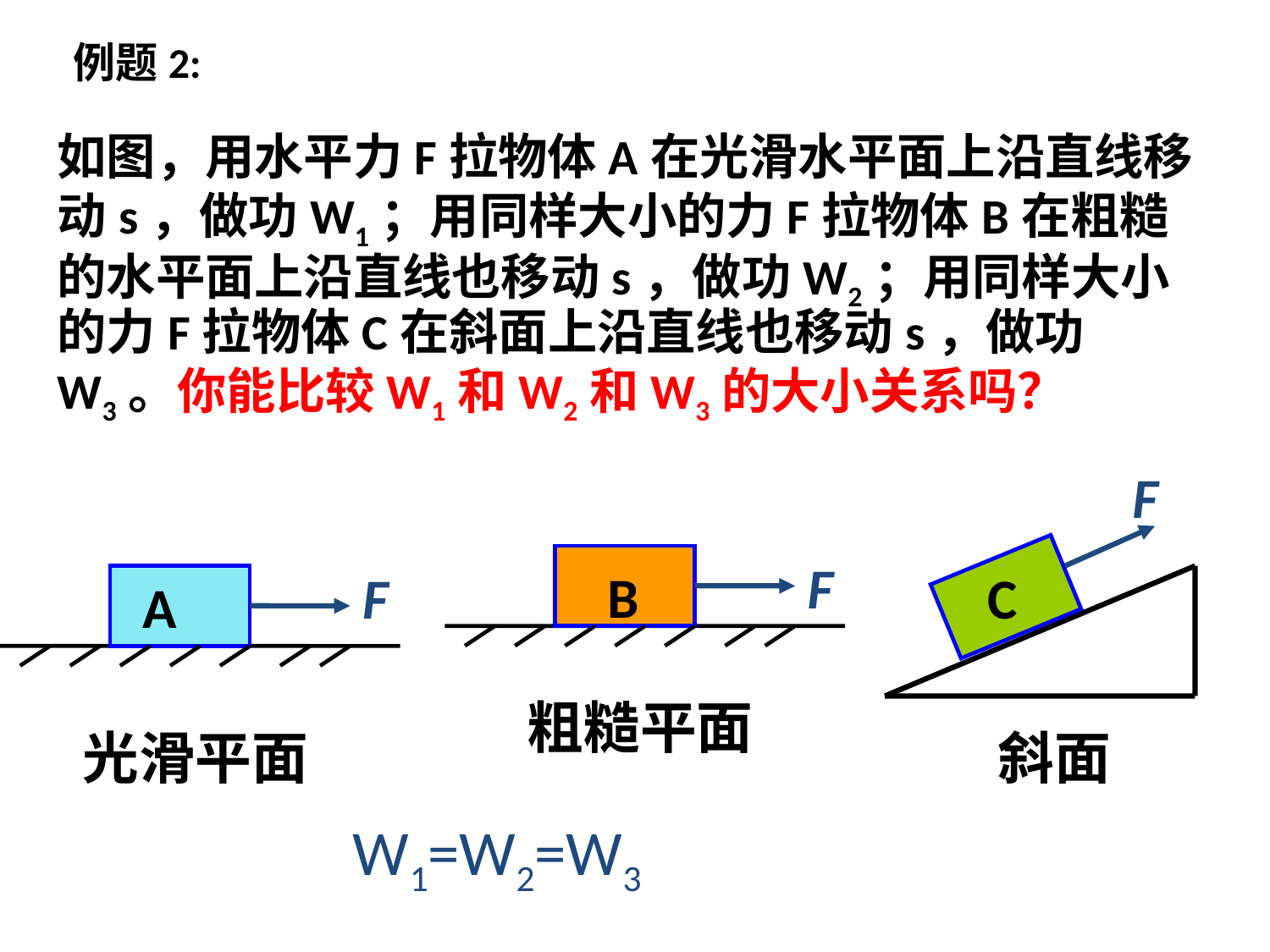

# 例题2:
如图，用水平力F拉物体A在光滑水平面上沿直线移动s，做功W1；用同样大小的力F拉物体B在粗糙的水平面上沿直线也移动s，做功W2；用同样大小的力F拉物体C在斜面上沿直线也移动s，做功W3。你能比较W1和W2和W3的大小关系吗？

F

C

斜面

F
B
粗糙平面
F

A
光滑平面
W1=W2=W3